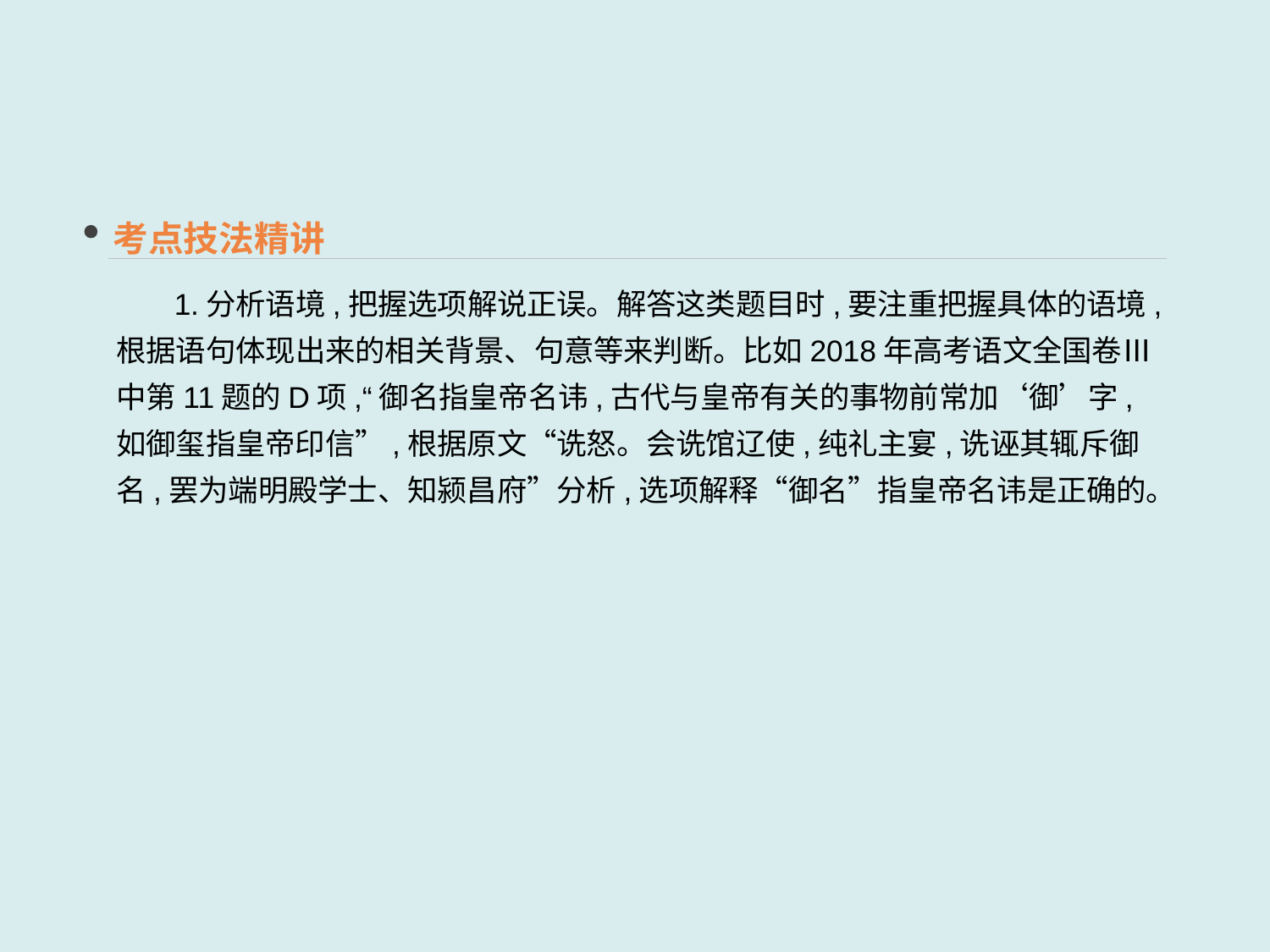

考点技法精讲

       1.分析语境,把握选项解说正误。解答这类题目时,要注重把握具体的语境,根据语句体现出来的相关背景、句意等来判断。比如2018年高考语文全国卷Ⅲ中第11题的D项,“御名指皇帝名讳,古代与皇帝有关的事物前常加‘御’字,如御玺指皇帝印信”,根据原文“诜怒。会诜馆辽使,纯礼主宴,诜诬其辄斥御名,罢为端明殿学士、知颍昌府”分析,选项解释“御名”指皇帝名讳是正确的。